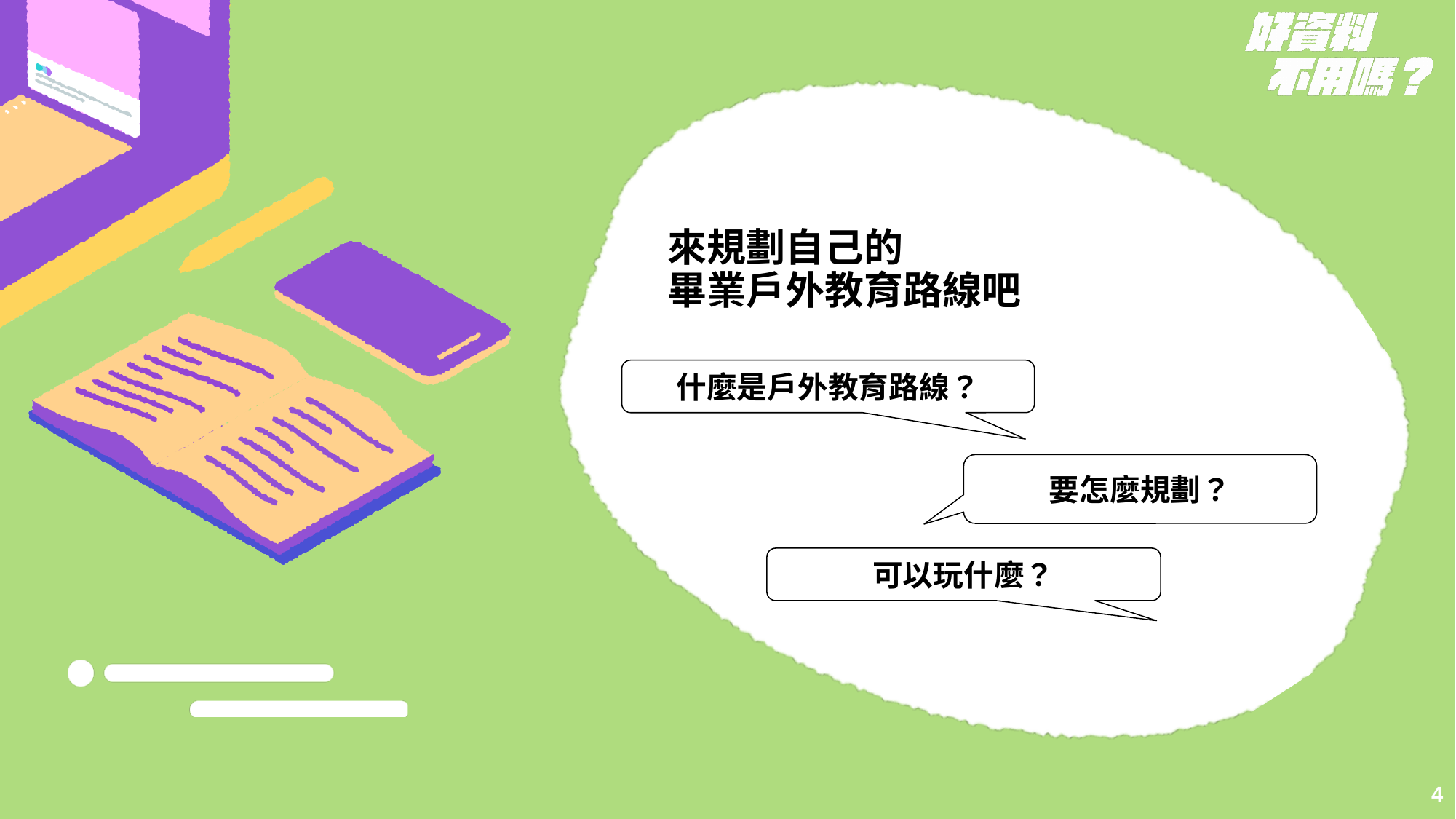

來規劃自己的
畢業戶外教育路線吧
什麼是戶外教育路線？
要怎麼規劃？
可以玩什麼？